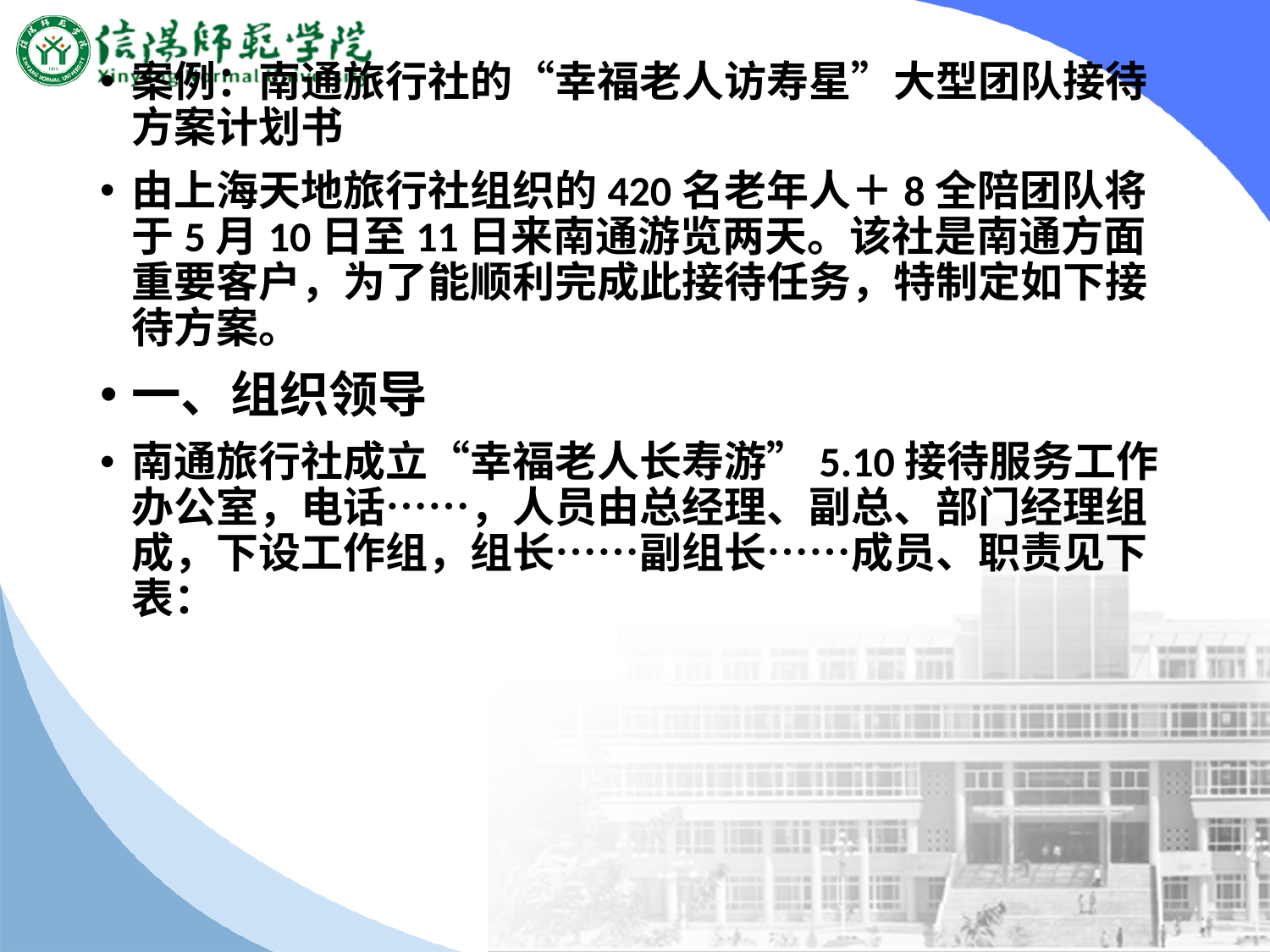

#
案例：南通旅行社的“幸福老人访寿星”大型团队接待方案计划书
由上海天地旅行社组织的420名老年人＋8全陪团队将于5月10日至11日来南通游览两天。该社是南通方面重要客户，为了能顺利完成此接待任务，特制定如下接待方案。
一、组织领导
南通旅行社成立“幸福老人长寿游”5.10接待服务工作办公室，电话……，人员由总经理、副总、部门经理组成，下设工作组，组长……副组长……成员、职责见下表：